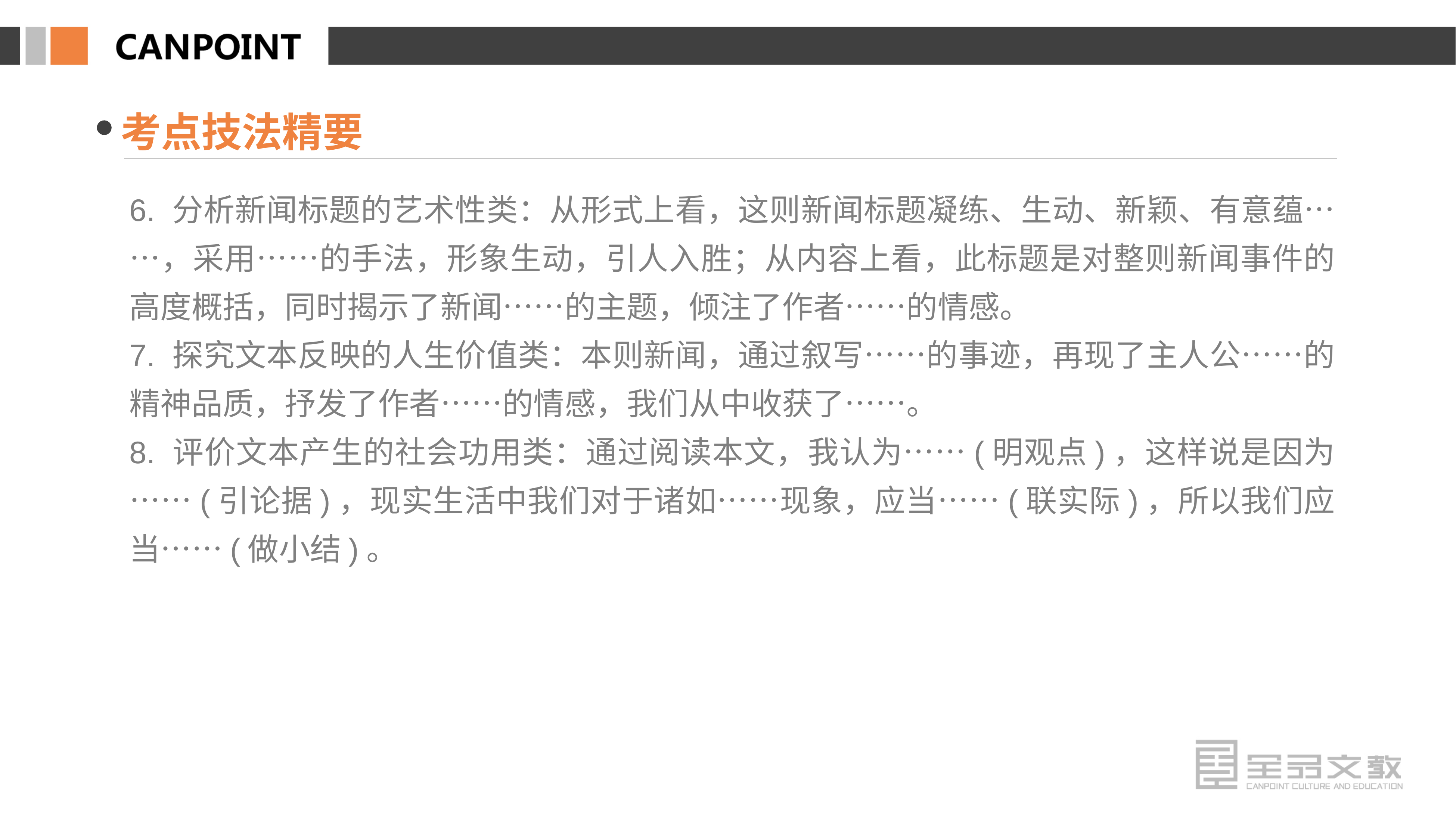

考点技法精要

6. 分析新闻标题的艺术性类：从形式上看，这则新闻标题凝练、生动、新颖、有意蕴……，采用……的手法，形象生动，引人入胜；从内容上看，此标题是对整则新闻事件的高度概括，同时揭示了新闻……的主题，倾注了作者……的情感。
7. 探究文本反映的人生价值类：本则新闻，通过叙写……的事迹，再现了主人公……的精神品质，抒发了作者……的情感，我们从中收获了……。
8. 评价文本产生的社会功用类：通过阅读本文，我认为……(明观点)，这样说是因为……(引论据)，现实生活中我们对于诸如……现象，应当……(联实际)，所以我们应当……(做小结)。